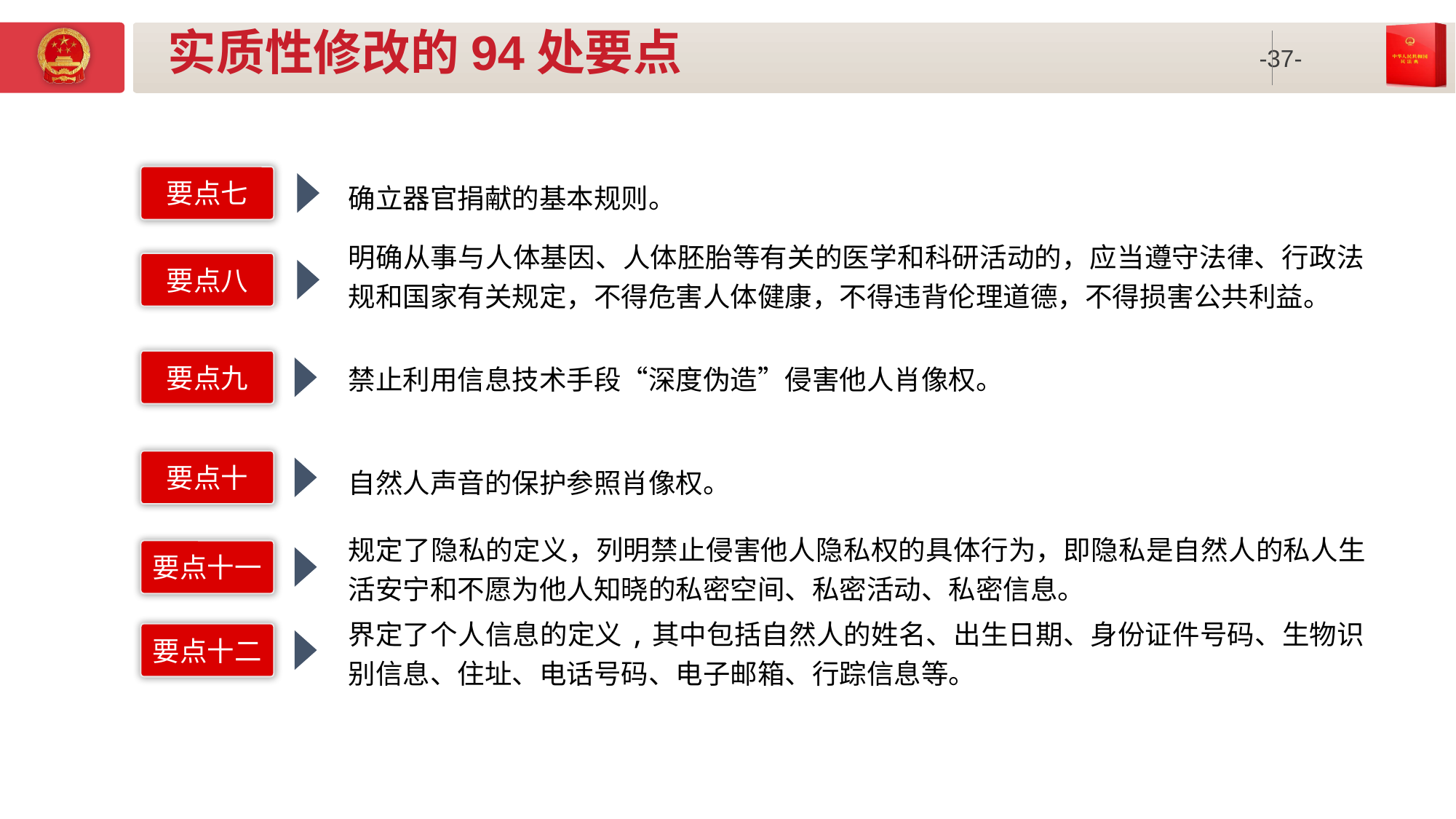

# 实质性修改的94处要点
要点七
确立器官捐献的基本规则。

明确从事与人体基因、人体胚胎等有关的医学和科研活动的，应当遵守法律、行政法规和国家有关规定，不得危害人体健康，不得违背伦理道德，不得损害公共利益。
要点八

要点九
禁止利用信息技术手段“深度伪造”侵害他人肖像权。

要点十
自然人声音的保护参照肖像权。

规定了隐私的定义，列明禁止侵害他人隐私权的具体行为，即隐私是自然人的私人生活安宁和不愿为他人知晓的私密空间、私密活动、私密信息。
要点十一

界定了个人信息的定义,其中包括自然人的姓名、出生日期、身份证件号码、生物识别信息、住址、电话号码、电子邮箱、行踪信息等。
要点十二